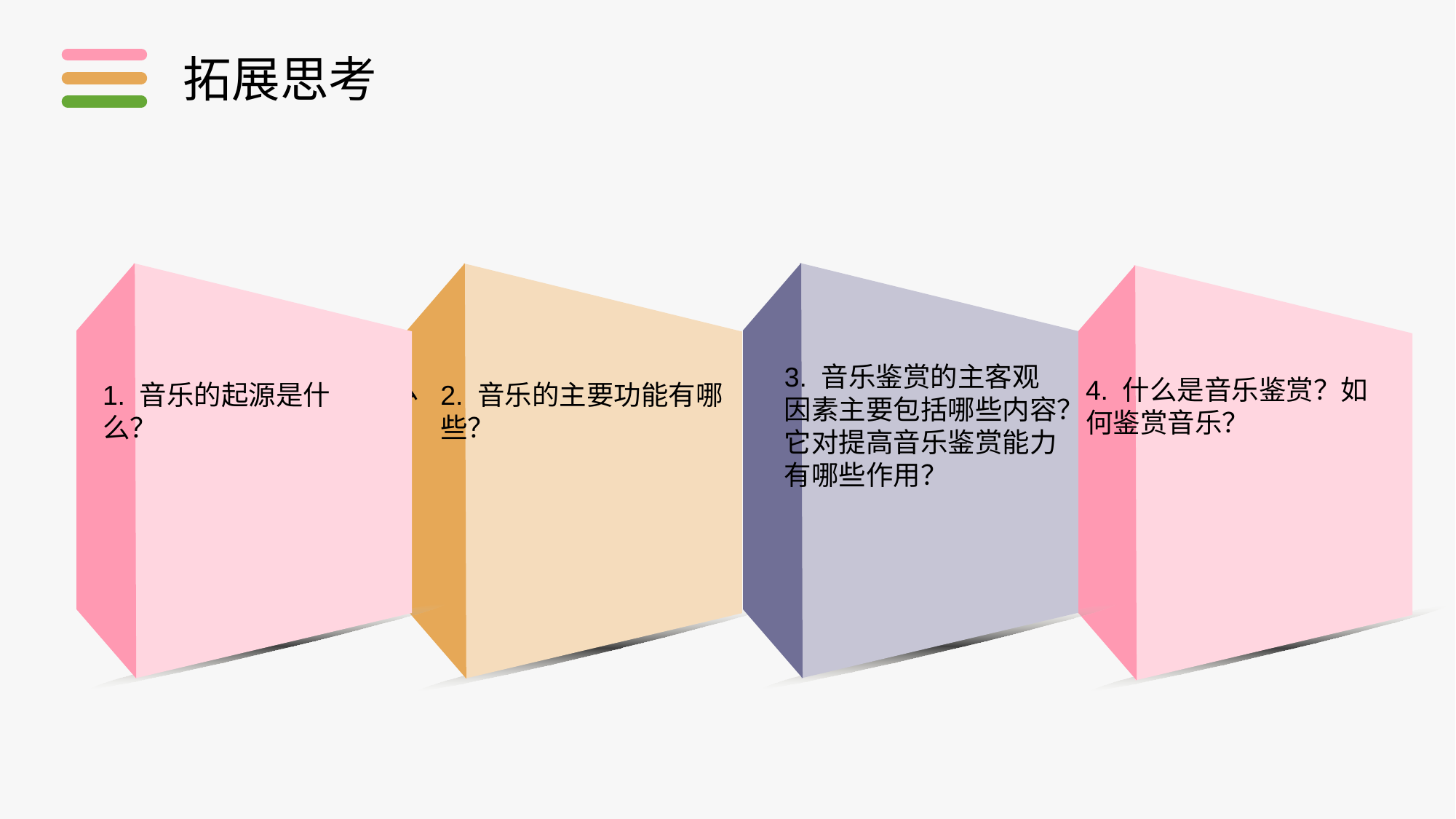

拓展思考

3. 音乐鉴赏的主客观因素主要包括哪些内容？它对提高音乐鉴赏能力有哪些作用？
1. 音乐的起源是什么
4. 什么是音乐鉴赏？如何鉴赏音乐？
2. 音乐的主要功能有哪些？
1. 音乐的起源是什么？